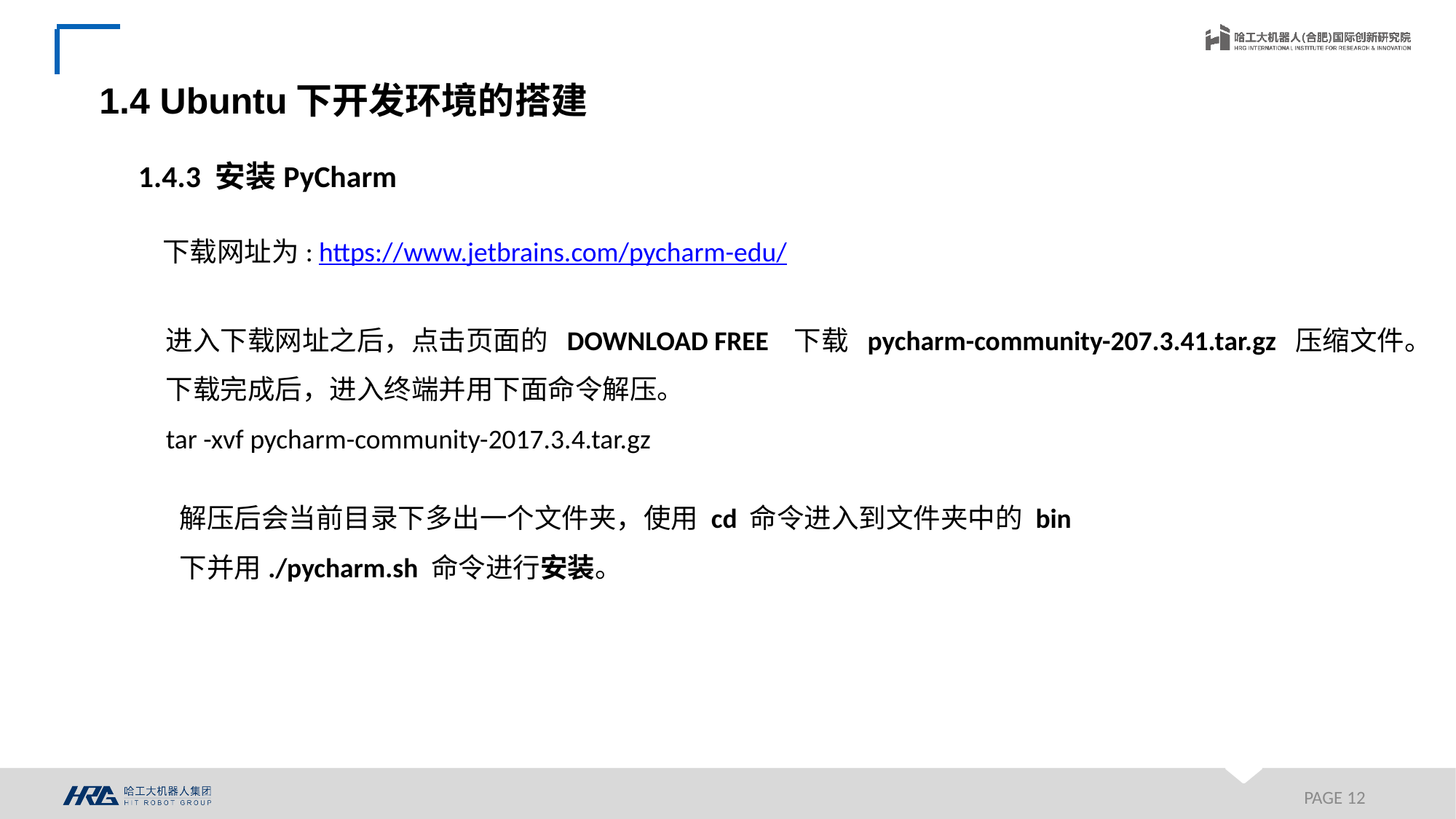

1.4 Ubuntu下开发环境的搭建
1.4.3 安装PyCharm
下载网址为: https://www.jetbrains.com/pycharm-edu/
进入下载网址之后，点击页面的  DOWNLOAD FREE   下载  pycharm-community-207.3.41.tar.gz  压缩文件。下载完成后，进入终端并用下面命令解压。
tar -xvf pycharm-community-2017.3.4.tar.gz
解压后会当前目录下多出一个文件夹，使用 cd 命令进入到文件夹中的 bin 下并用./pycharm.sh 命令进行安装。